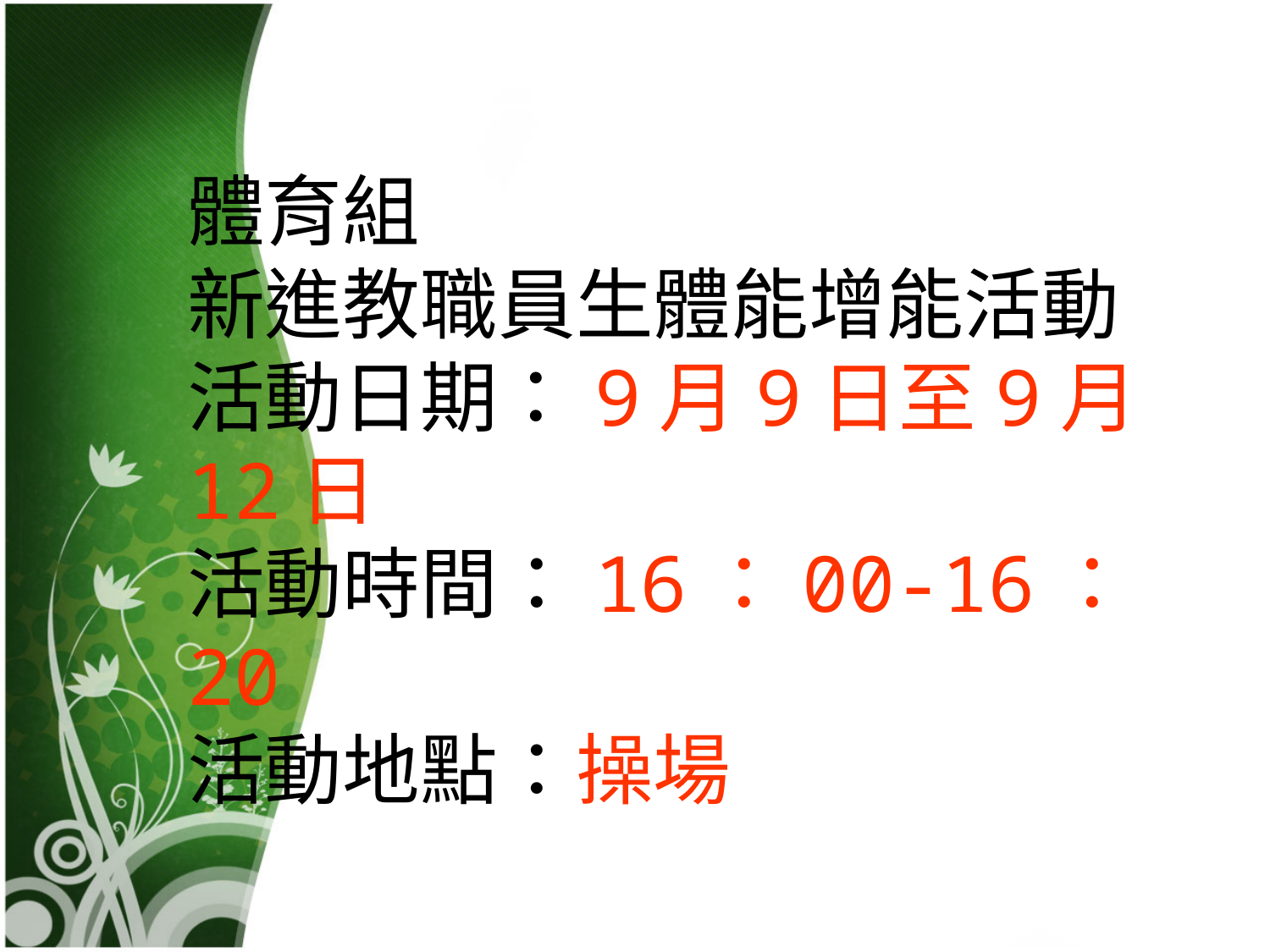

體育組
新進教職員生體能增能活動
活動日期：9月9日至9月12日
活動時間：16：00-16：20
活動地點：操場